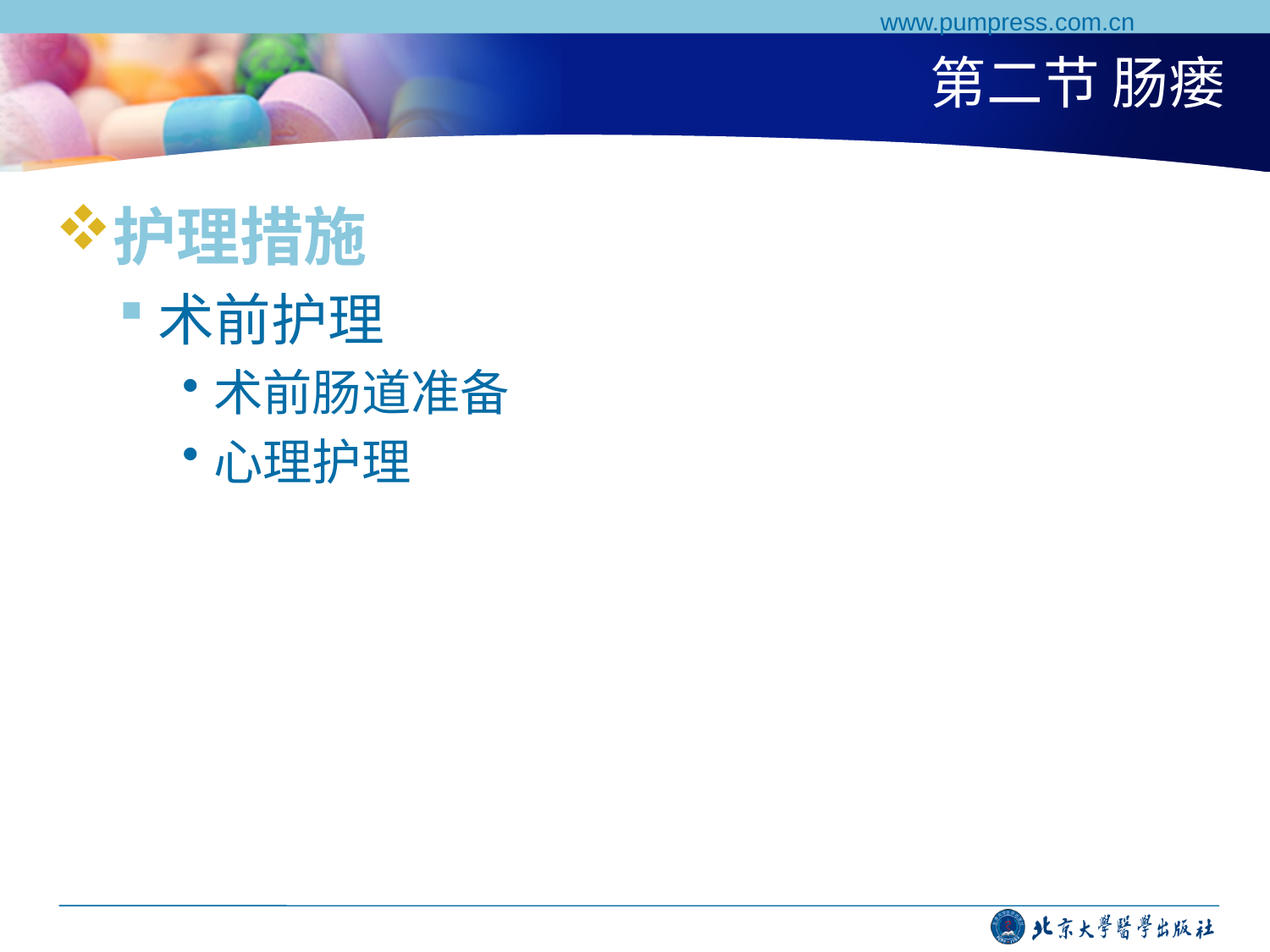

www.pumpress.com.cn
# 第二节 肠瘘
护理措施
术前护理
术前肠道准备
心理护理